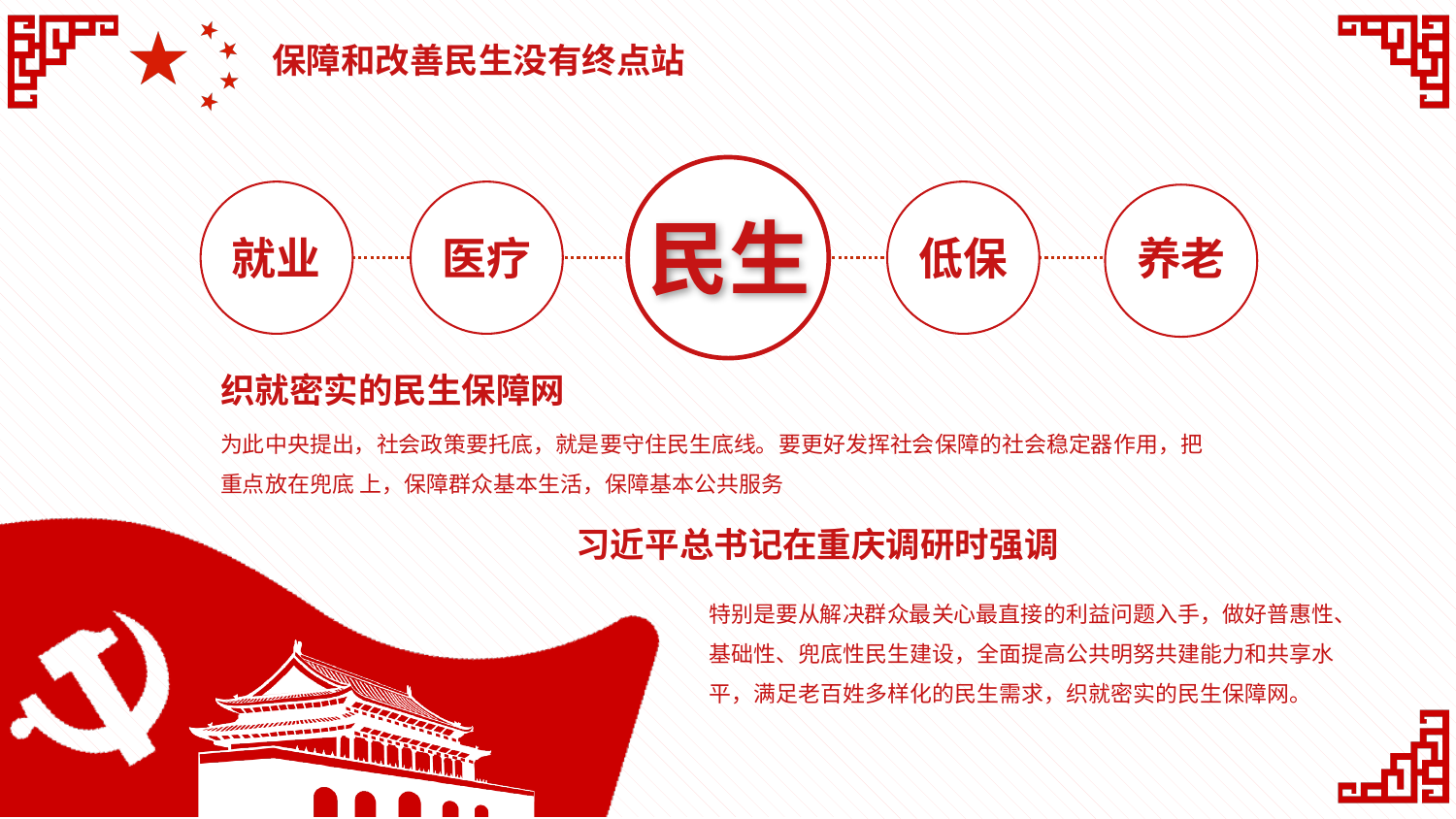

保障和改善民生没有终点站

民生
就业
医疗
低保
养老
织就密实的民生保障网
为此中央提出，社会政策要托底，就是要守住民生底线。要更好发挥社会保障的社会稳定器作用，把重点放在兜底 上，保障群众基本生活，保障基本公共服务
习近平总书记在重庆调研时强调
特别是要从解决群众最关心最直接的利益问题入手，做好普惠性、基础性、兜底性民生建设，全面提高公共明努共建能力和共享水平，满足老百姓多样化的民生需求，织就密实的民生保障网。